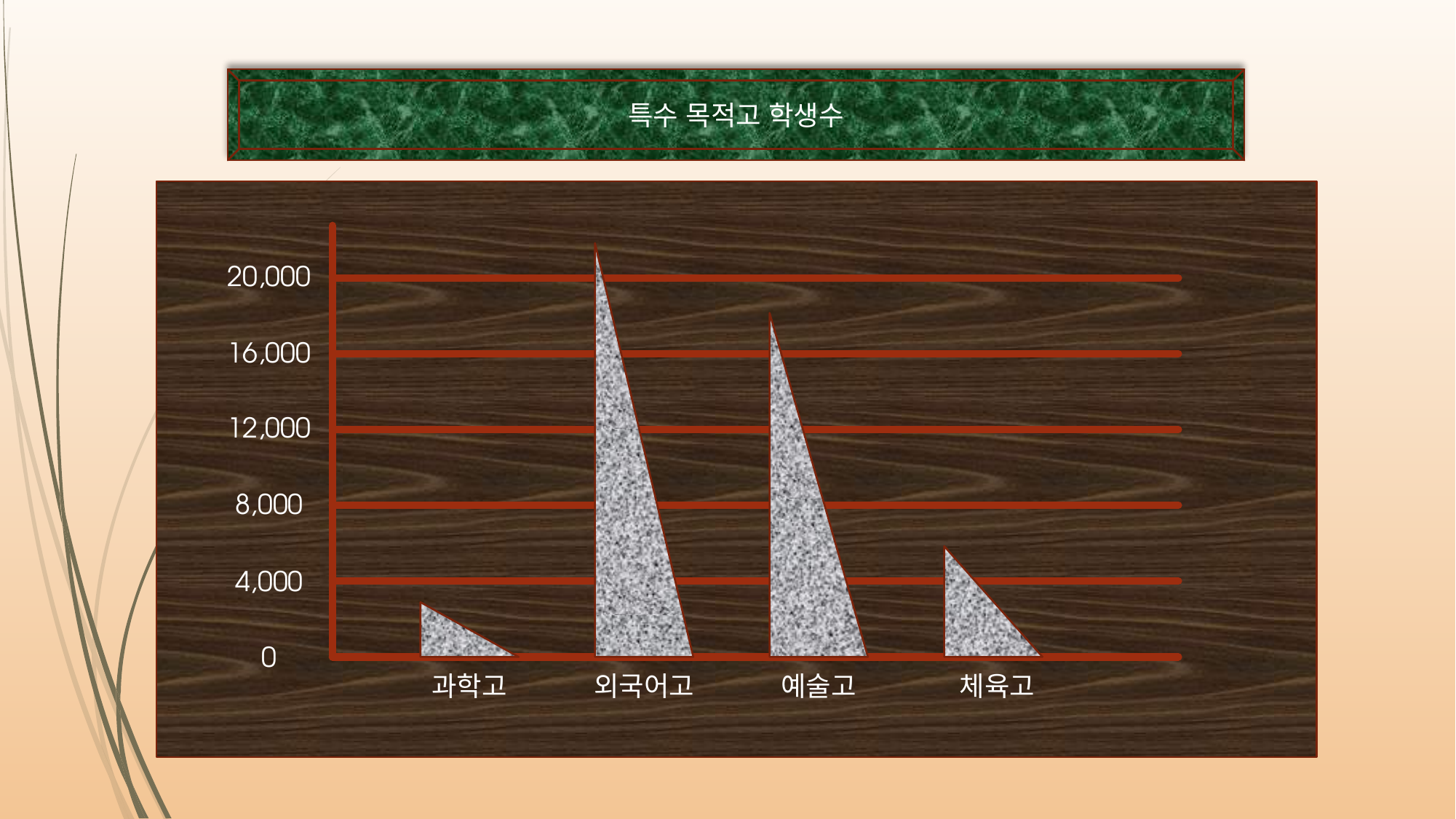

특수 목적고 학생수

20,000

16,000
12,000
8,000

4,000

0
과학고
외국어고
예술고
체육고
4